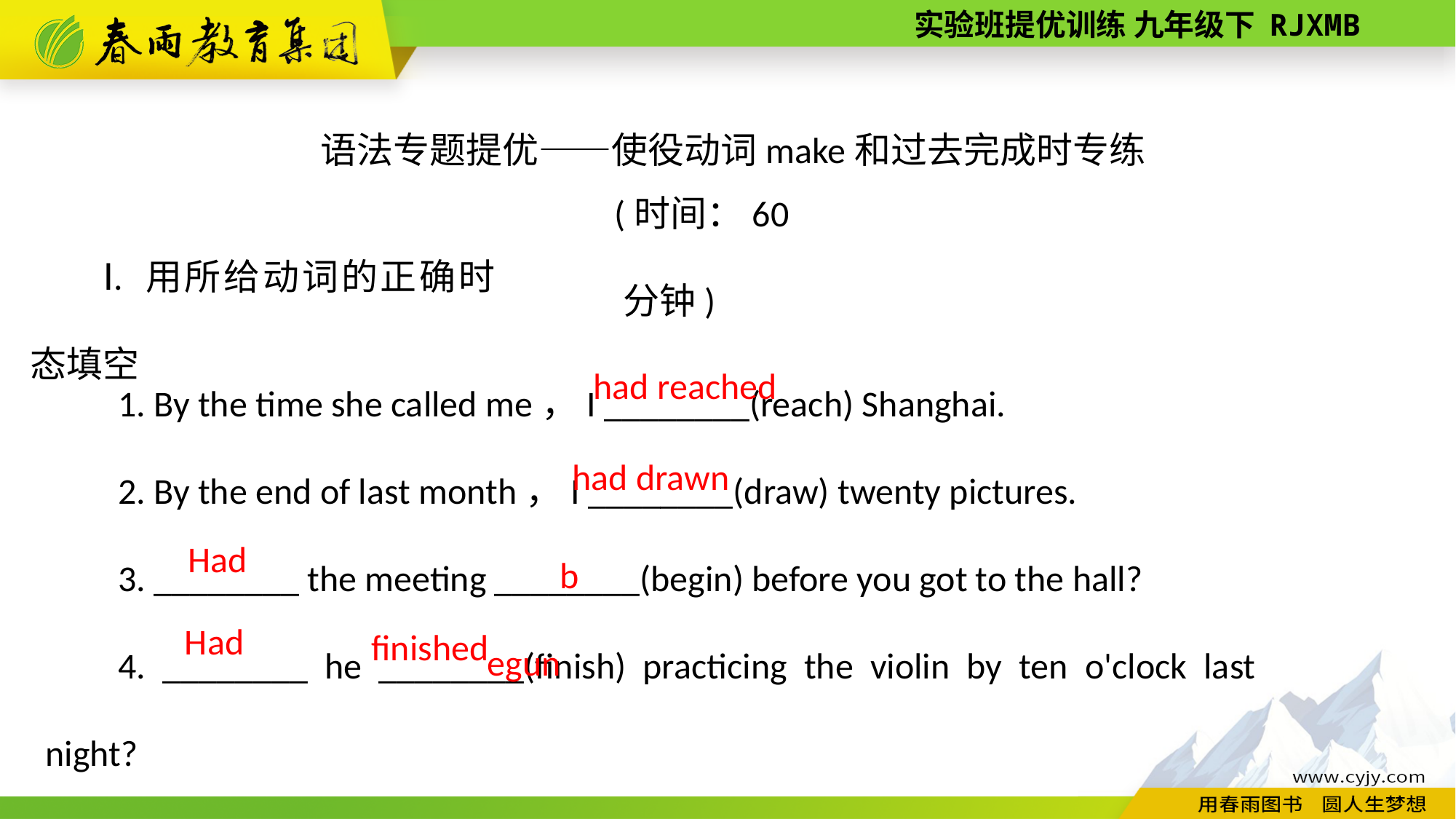

语法专题提优——使役动词make和过去完成时专练
(时间：60分钟)
Ⅰ. 用所给动词的正确时态填空
1. By the time she called me，I ________(reach) Shanghai.
2. By the end of last month，I ________(draw) twenty pictures.
3. ________ the meeting ________(begin) before you got to the hall?
4. ________ he ________(finish) practicing the violin by ten o'clock last night?
had reached
had drawn
begun
Had
Had
finished